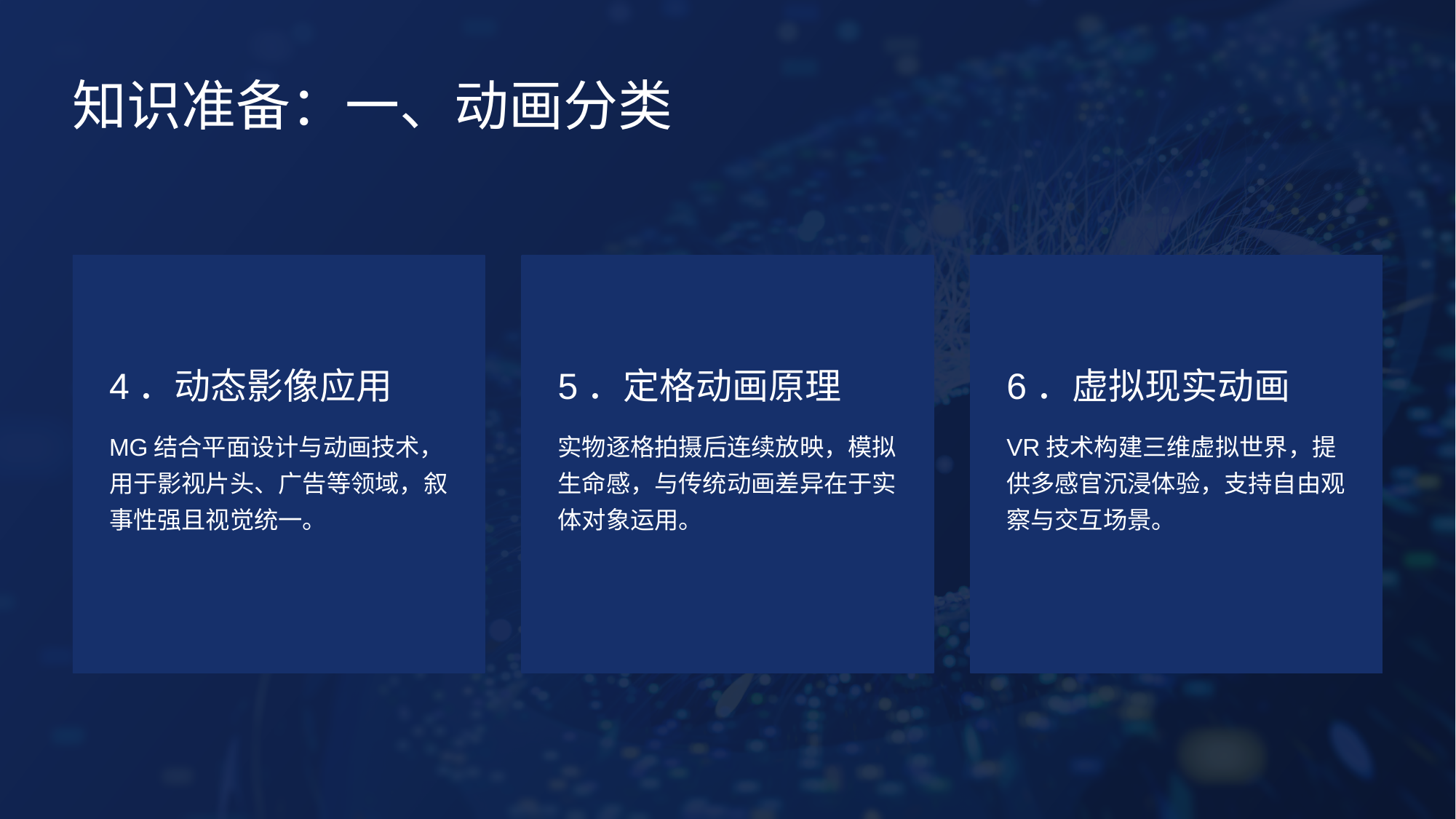

知识准备：一、动画分类

4．动态影像应用
5．定格动画原理
6．虚拟现实动画
MG结合平面设计与动画技术，用于影视片头、广告等领域，叙事性强且视觉统一。
实物逐格拍摄后连续放映，模拟生命感，与传统动画差异在于实体对象运用。
VR技术构建三维虚拟世界，提供多感官沉浸体验，支持自由观察与交互场景。